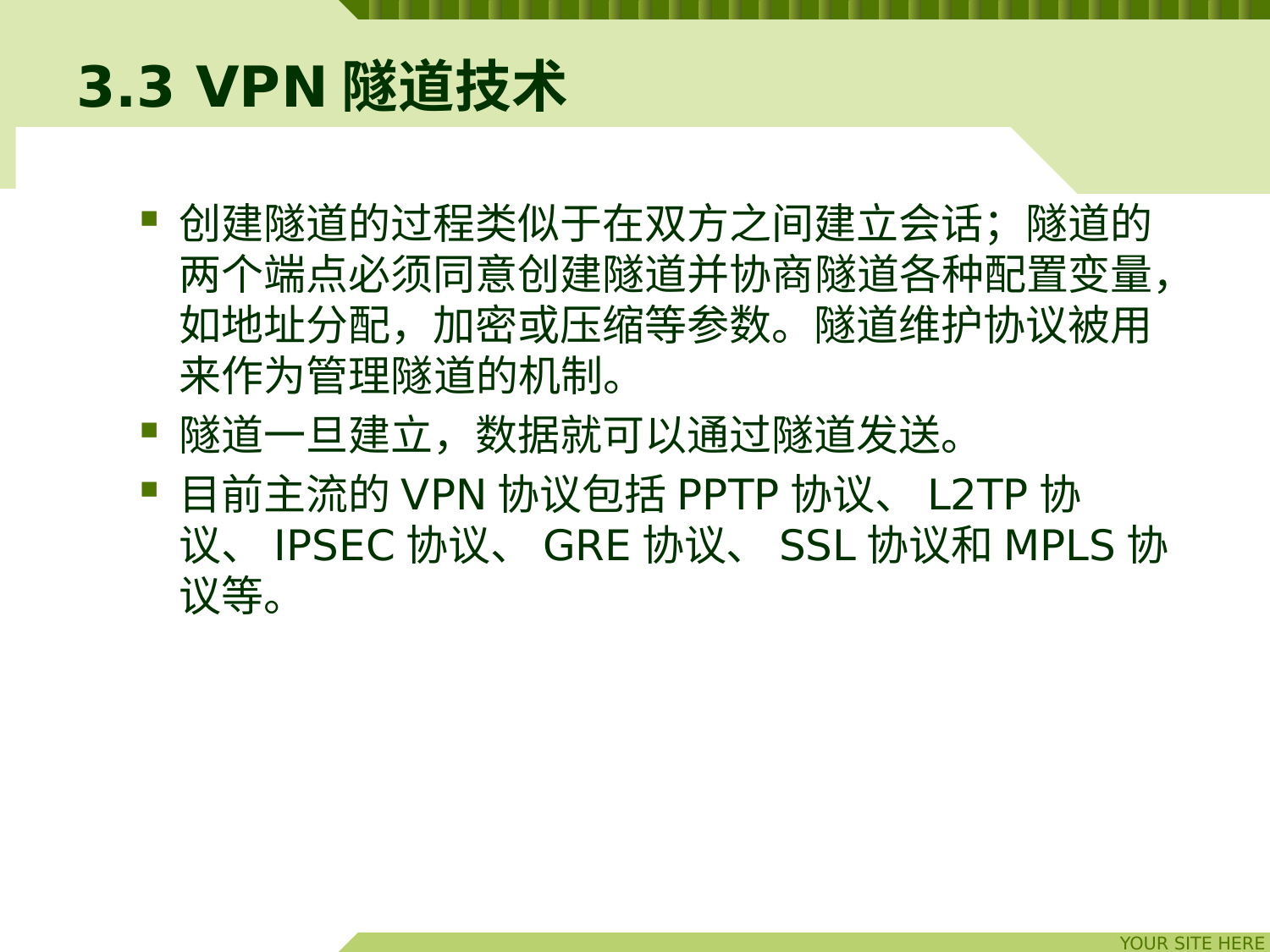

# 3.3 VPN隧道技术
创建隧道的过程类似于在双方之间建立会话；隧道的两个端点必须同意创建隧道并协商隧道各种配置变量，如地址分配，加密或压缩等参数。隧道维护协议被用来作为管理隧道的机制。
隧道一旦建立，数据就可以通过隧道发送。
目前主流的VPN协议包括PPTP协议、L2TP协议、IPSEC协议、GRE协议、SSL协议和MPLS协议等。